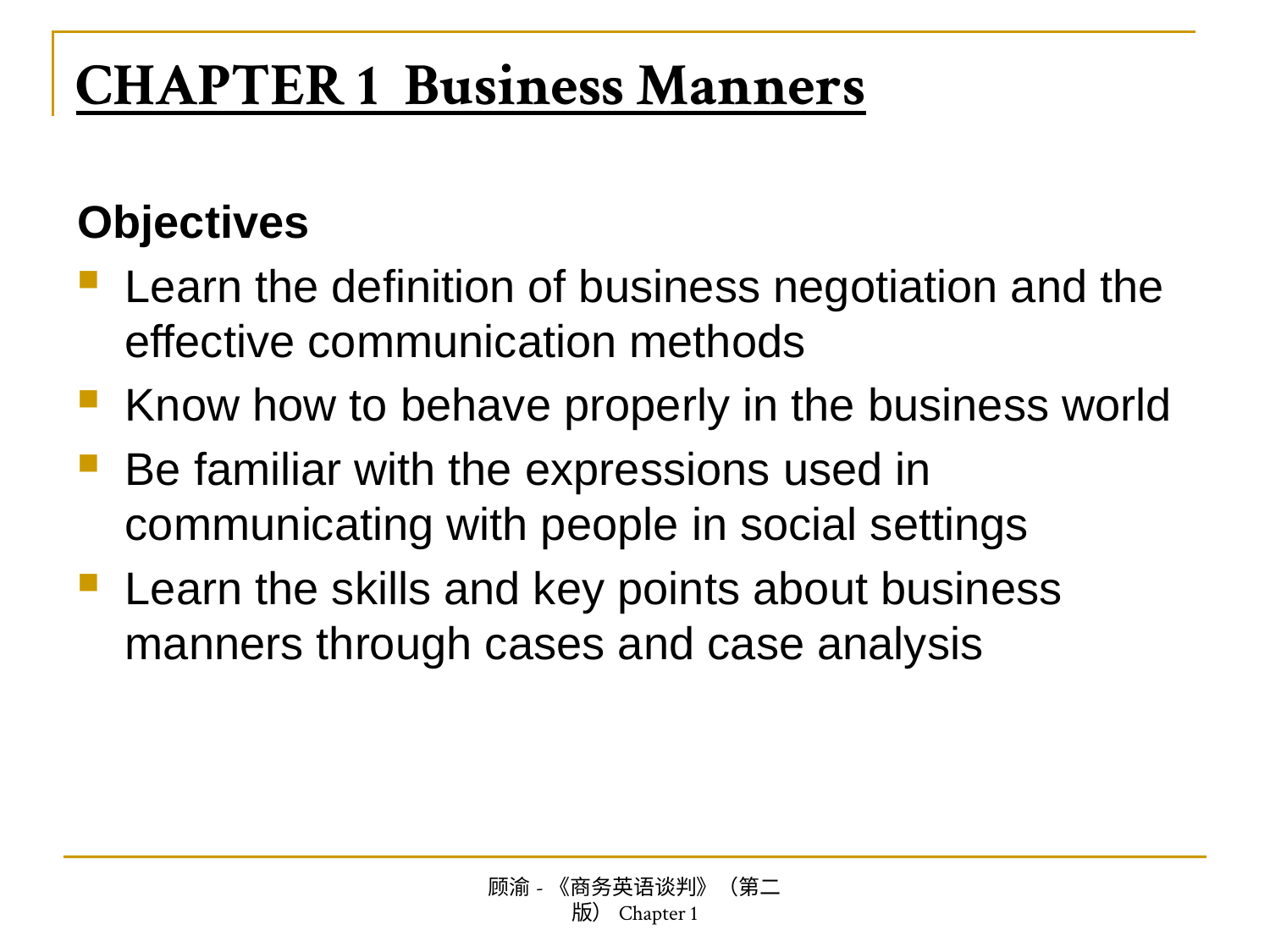

# CHAPTER 1  Business Manners
Objectives
Learn the definition of business negotiation and the effective communication methods
Know how to behave properly in the business world
Be familiar with the expressions used in communicating with people in social settings
Learn the skills and key points about business manners through cases and case analysis

3
顾渝-《商务英语谈判》（第二版）Chapter 1